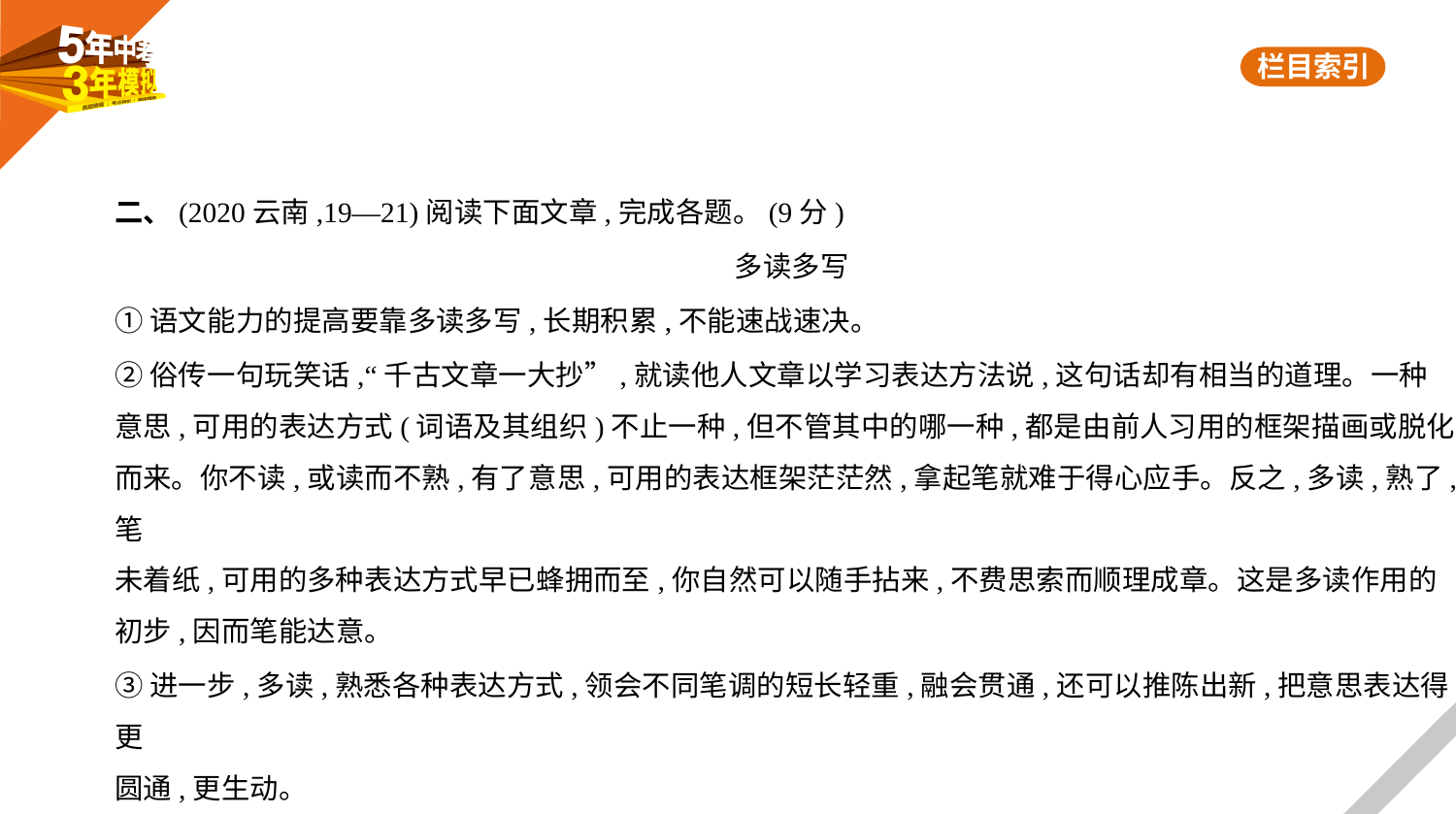

二、(2020云南,19—21)阅读下面文章,完成各题。(9分)
多读多写
①语文能力的提高要靠多读多写,长期积累,不能速战速决。
②俗传一句玩笑话,“千古文章一大抄”,就读他人文章以学习表达方法说,这句话却有相当的道理。一种
意思,可用的表达方式(词语及其组织)不止一种,但不管其中的哪一种,都是由前人习用的框架描画或脱化
而来。你不读,或读而不熟,有了意思,可用的表达框架茫茫然,拿起笔就难于得心应手。反之,多读,熟了,笔
未着纸,可用的多种表达方式早已蜂拥而至,你自然可以随手拈来,不费思索而顺理成章。这是多读作用的
初步,因而笔能达意。
③进一步,多读,熟悉各种表达方式,领会不同笔调的短长轻重,融会贯通,还可以推陈出新,把意思表达得更
圆通,更生动。